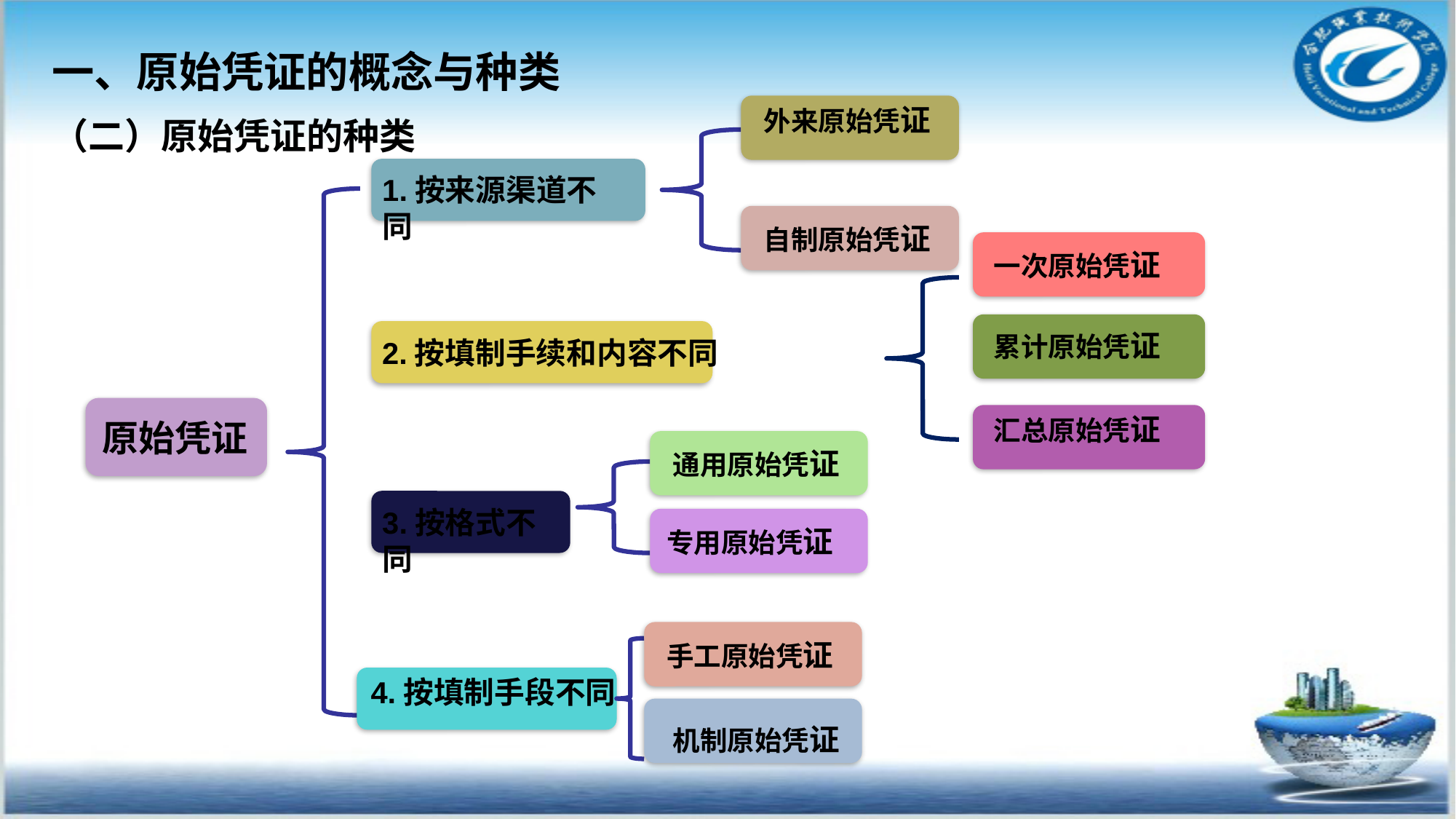

一、原始凭证的概念与种类

外来原始凭证
（二）原始凭证的种类

1.按来源渠道不同

自制原始凭证

一次原始凭证

累计原始凭证
2.按填制手续和内容不同

汇总原始凭证

原始凭证

通用原始凭证

3.按格式不同

专用原始凭证

手工原始凭证

4.按填制手段不同

机制原始凭证